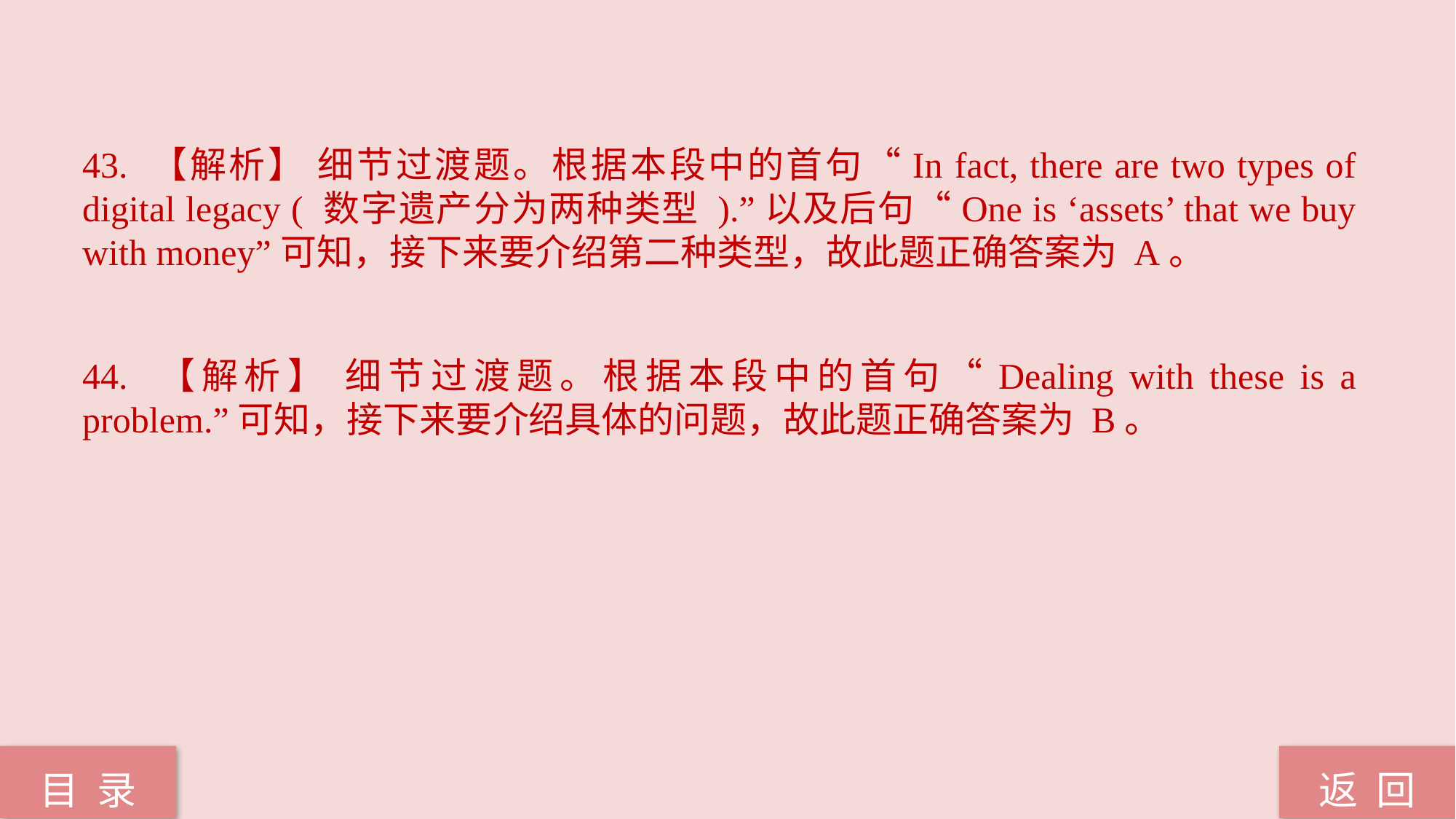

43. 【解析】 细节过渡题。根据本段中的首句“In fact, there are two types of digital legacy ( 数字遗产分为两种类型 ).”以及后句“One is ‘assets’ that we buy with money”可知，接下来要介绍第二种类型，故此题正确答案为 A。

44. 【解析】 细节过渡题。根据本段中的首句“Dealing with these is a problem.”可知，接下来要介绍具体的问题，故此题正确答案为 B。
返  回